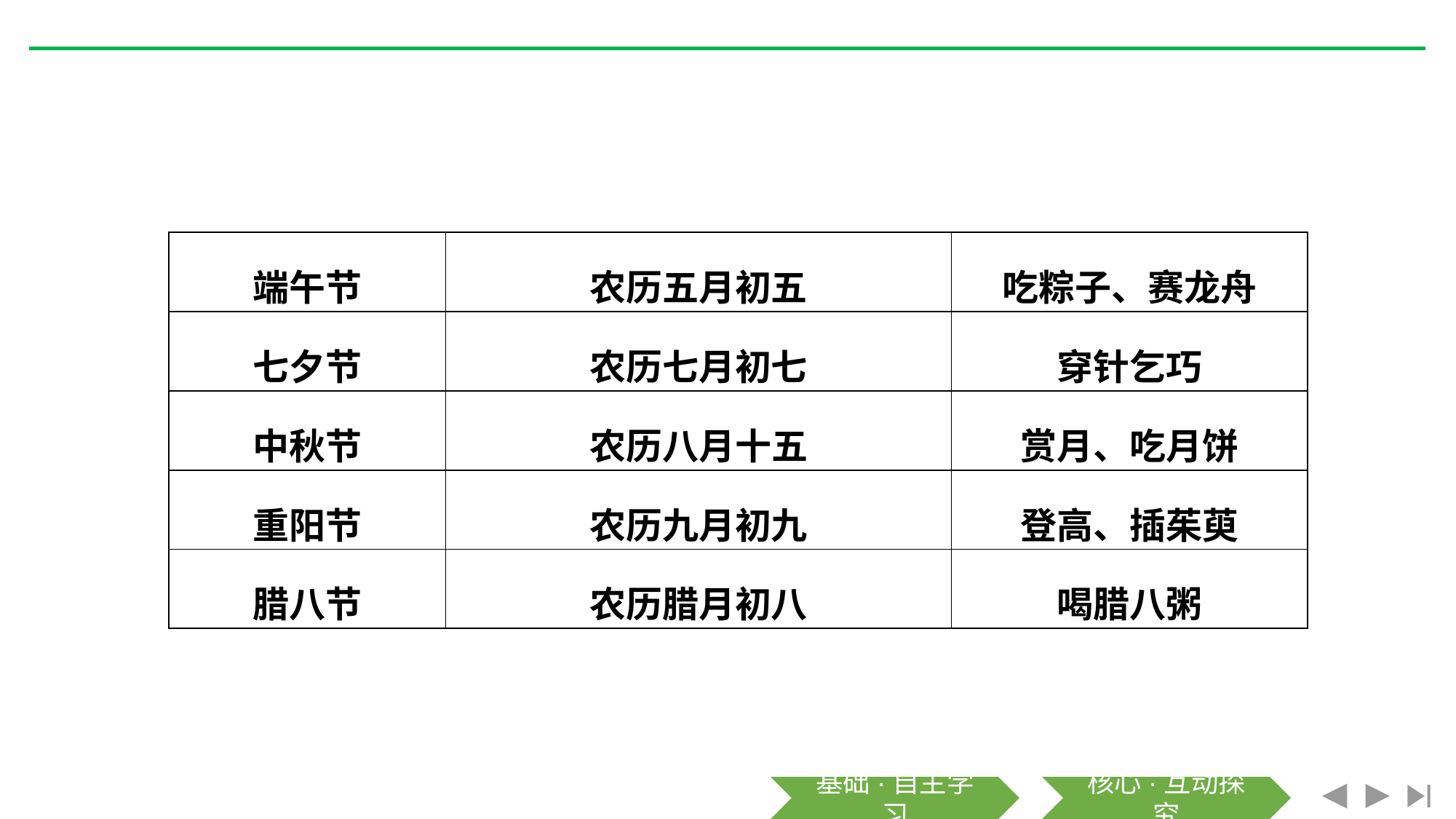

| 端午节 | 农历五月初五 | 吃粽子、赛龙舟 |
| --- | --- | --- |
| 七夕节 | 农历七月初七 | 穿针乞巧 |
| 中秋节 | 农历八月十五 | 赏月、吃月饼 |
| 重阳节 | 农历九月初九 | 登高、插茱萸 |
| 腊八节 | 农历腊月初八 | 喝腊八粥 |